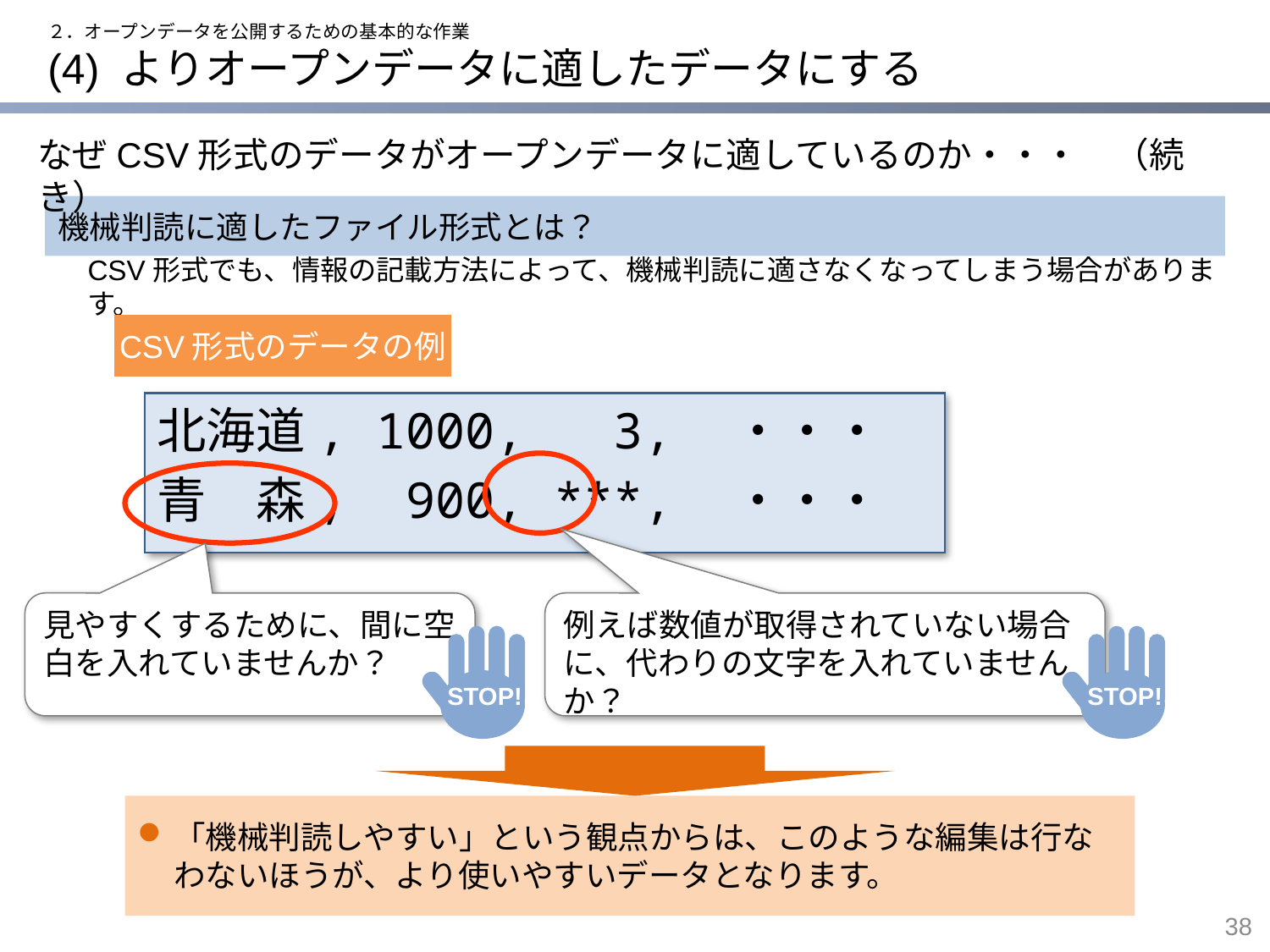

２．オープンデータを公開するための基本的な作業
# (4) よりオープンデータに適したデータにする
なぜCSV形式のデータがオープンデータに適しているのか・・・　（続き）
機械判読に適したファイル形式とは？
CSV形式でも、情報の記載方法によって、機械判読に適さなくなってしまう場合があります。
CSV形式のデータの例
北海道, 1000,   3,　・・・
青　森,  900, ***,　・・・

見やすくするために、間に空白を入れていませんか？
例えば数値が取得されていない場合に、代わりの文字を入れていませんか？

STOP!

STOP!

「機械判読しやすい」という観点からは、このような編集は行なわないほうが、より使いやすいデータとなります。
38